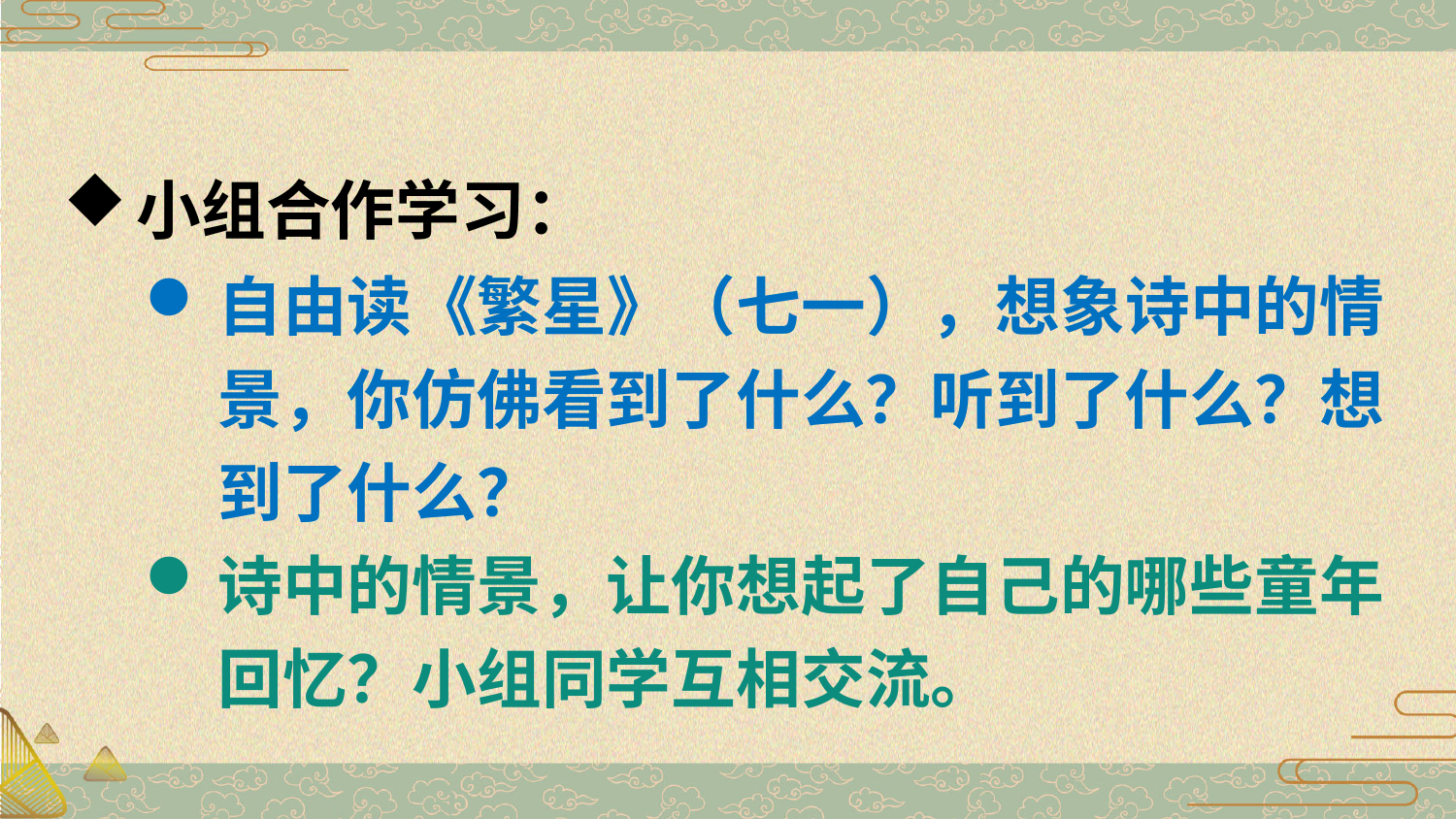

小组合作学习：
自由读《繁星》（七一），想象诗中的情景，你仿佛看到了什么？听到了什么？想到了什么？
诗中的情景，让你想起了自己的哪些童年回忆？小组同学互相交流。